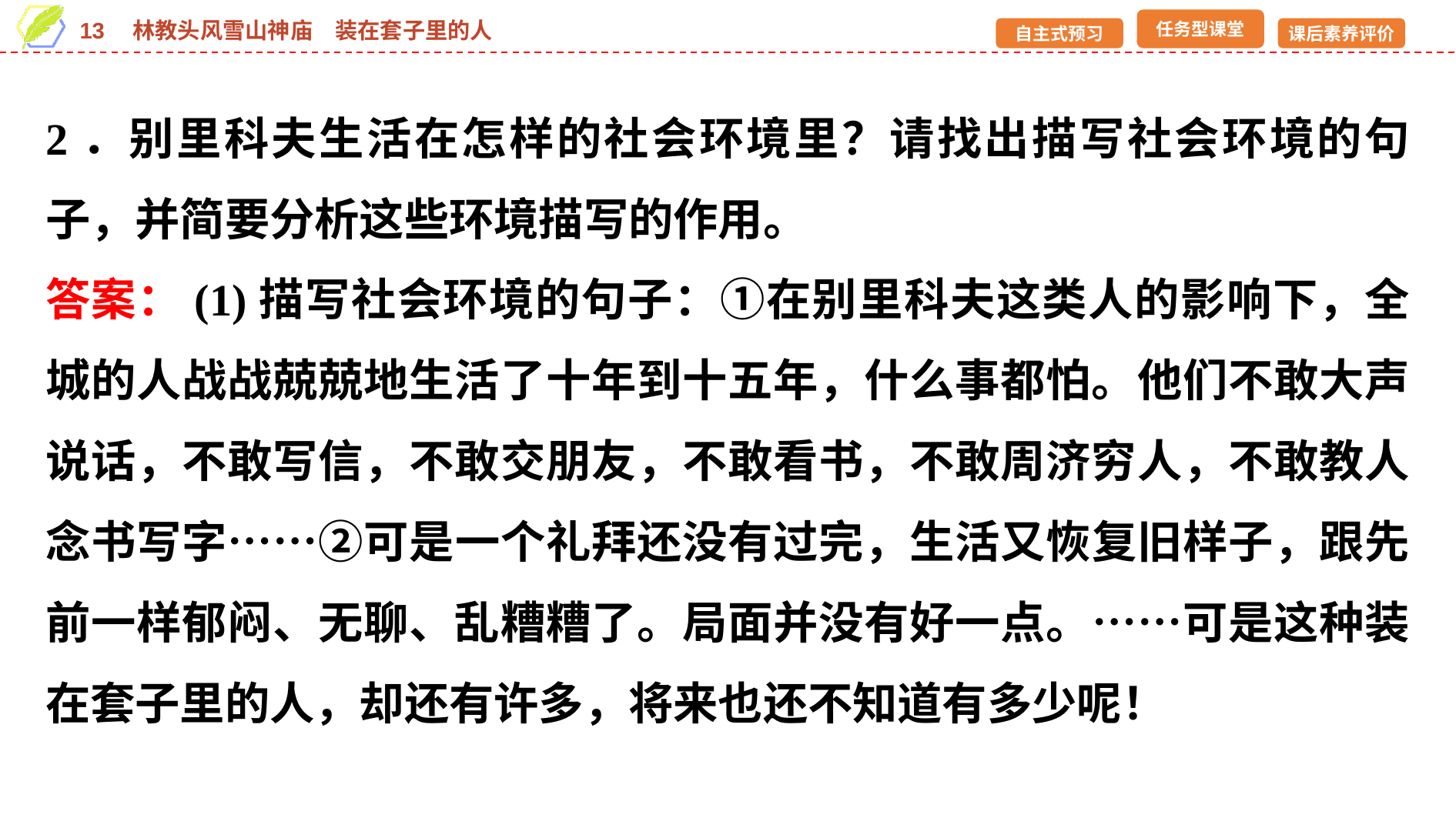

2．别里科夫生活在怎样的社会环境里？请找出描写社会环境的句子，并简要分析这些环境描写的作用。
答案：(1)描写社会环境的句子：①在别里科夫这类人的影响下，全城的人战战兢兢地生活了十年到十五年，什么事都怕。他们不敢大声说话，不敢写信，不敢交朋友，不敢看书，不敢周济穷人，不敢教人念书写字……②可是一个礼拜还没有过完，生活又恢复旧样子，跟先前一样郁闷、无聊、乱糟糟了。局面并没有好一点。……可是这种装在套子里的人，却还有许多，将来也还不知道有多少呢！